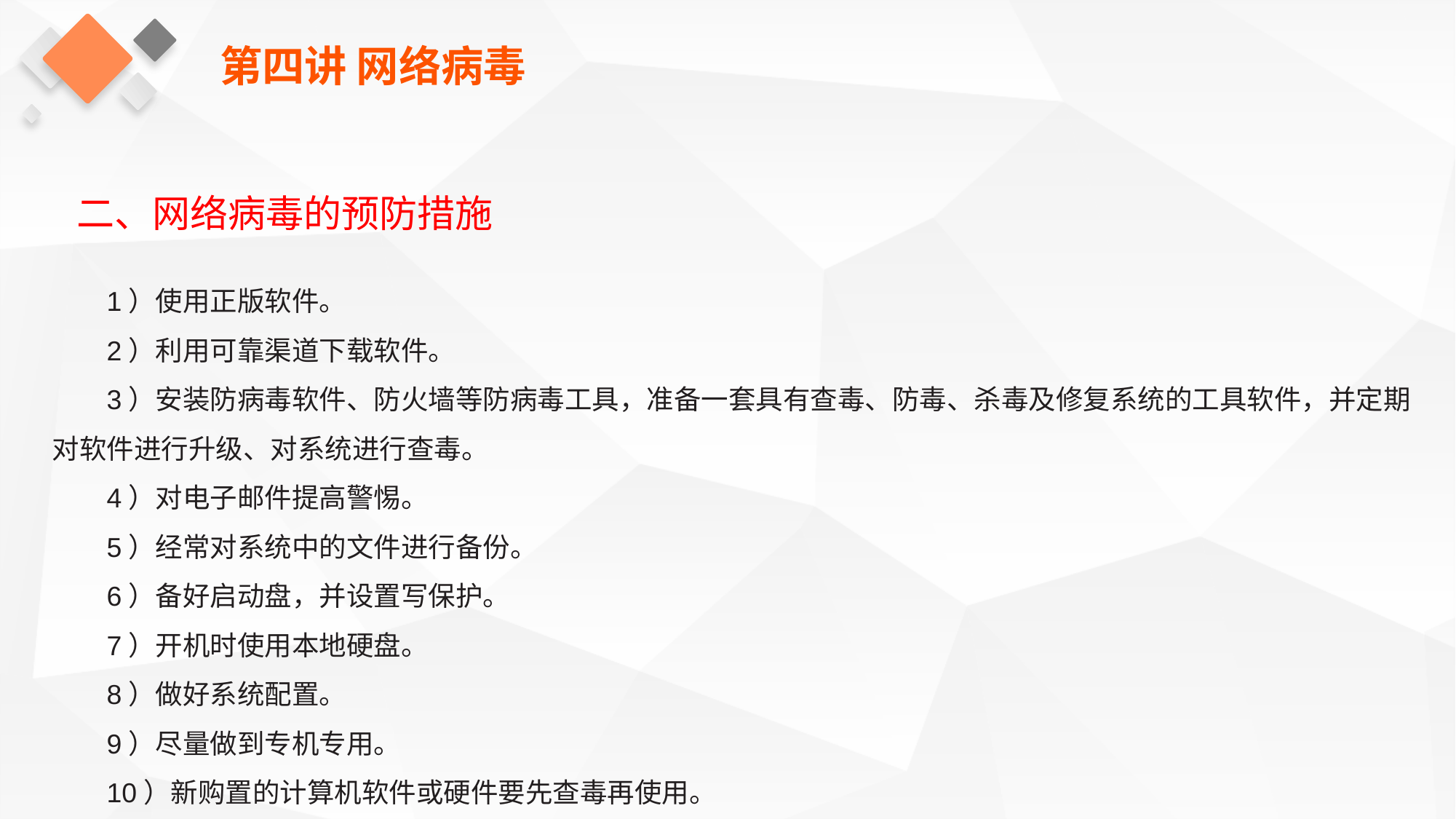

第四讲 网络病毒
二、网络病毒的预防措施
1）使用正版软件。
2）利用可靠渠道下载软件。
3）安装防病毒软件、防火墙等防病毒工具，准备一套具有查毒、防毒、杀毒及修复系统的工具软件，并定期对软件进行升级、对系统进行查毒。
4）对电子邮件提高警惕。
5）经常对系统中的文件进行备份。
6）备好启动盘，并设置写保护。
7）开机时使用本地硬盘。
8）做好系统配置。
9）尽量做到专机专用。
10）新购置的计算机软件或硬件要先查毒再使用。